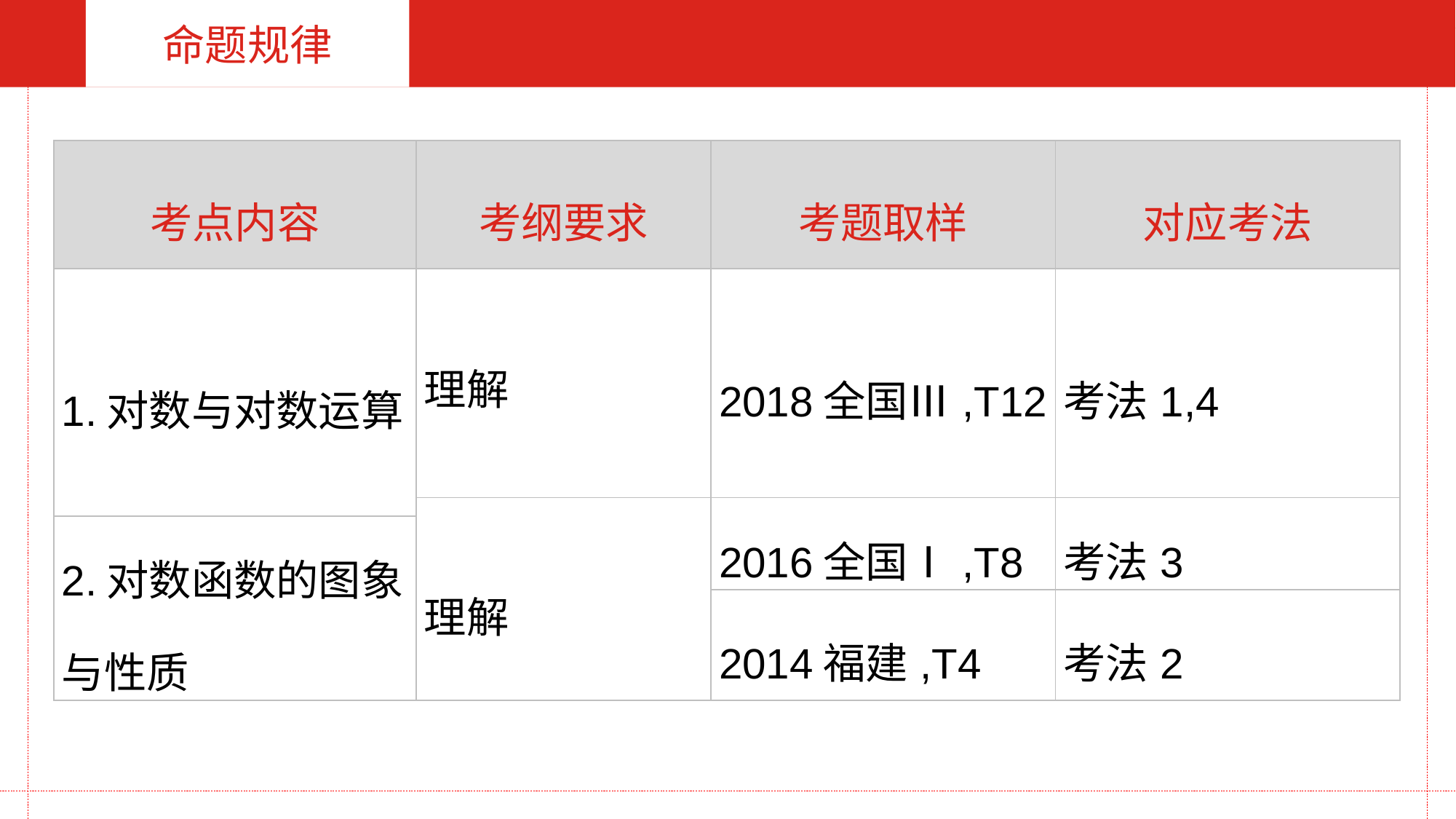

命题规律
| 考点内容 | 考纲要求 | 考题取样 | 对应考法 |
| --- | --- | --- | --- |
| 1.对数与对数运算 | 理解 | 2018全国Ⅲ,T12 | 考法1,4 |
|  | 理解 | 2016全国Ⅰ,T8 | 考法3 |
| 2.对数函数的图象与性质 |  |  |  |
|  |  | 2014福建,T4 | 考法2 |